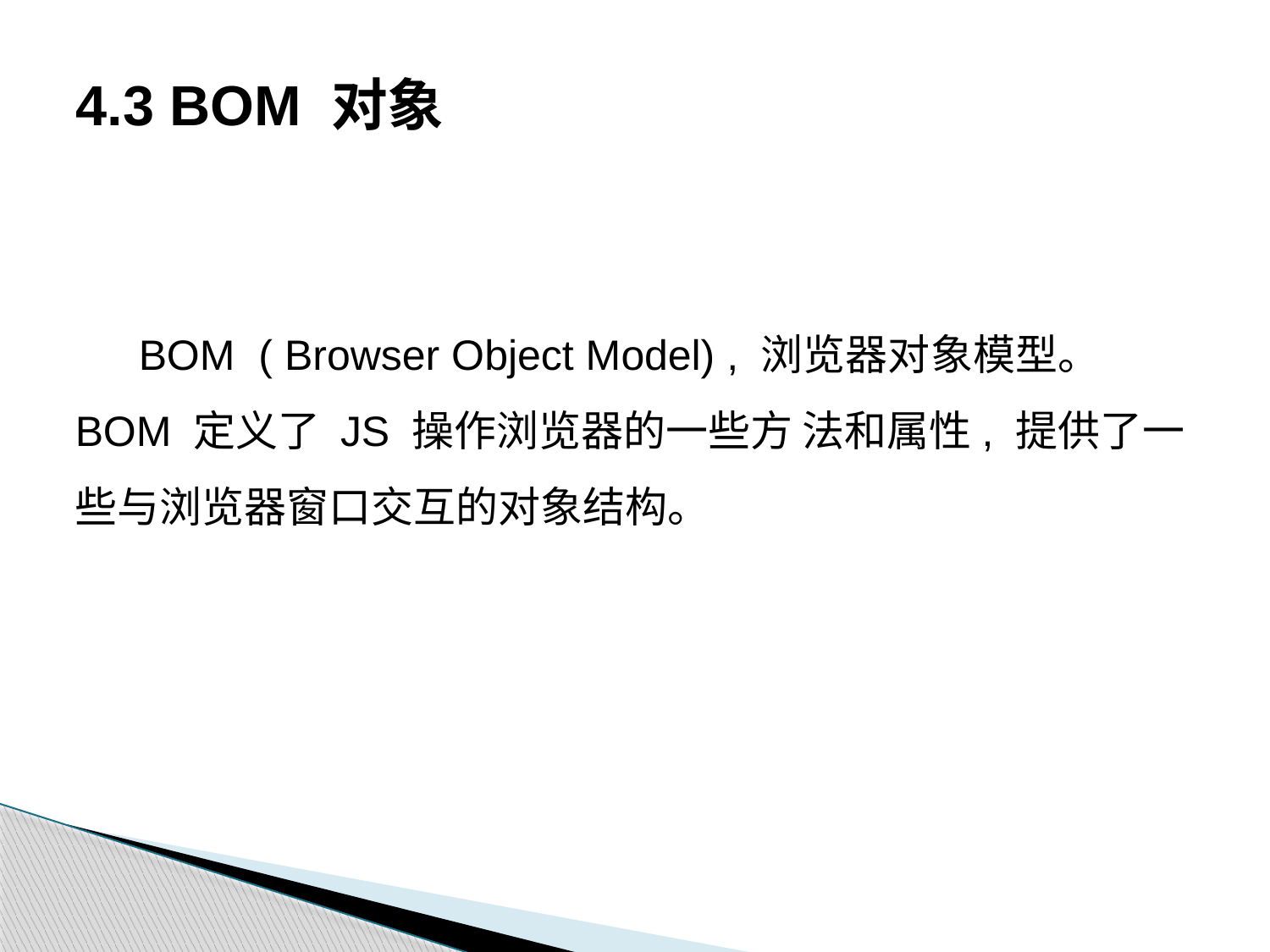

# 4.3 BOM 对象
BOM  ( Browser Object Model) , 浏览器对象模型。  BOM 定义了 JS 操作浏览器的一些方 法和属性, 提供了一些与浏览器窗口交互的对象结构。